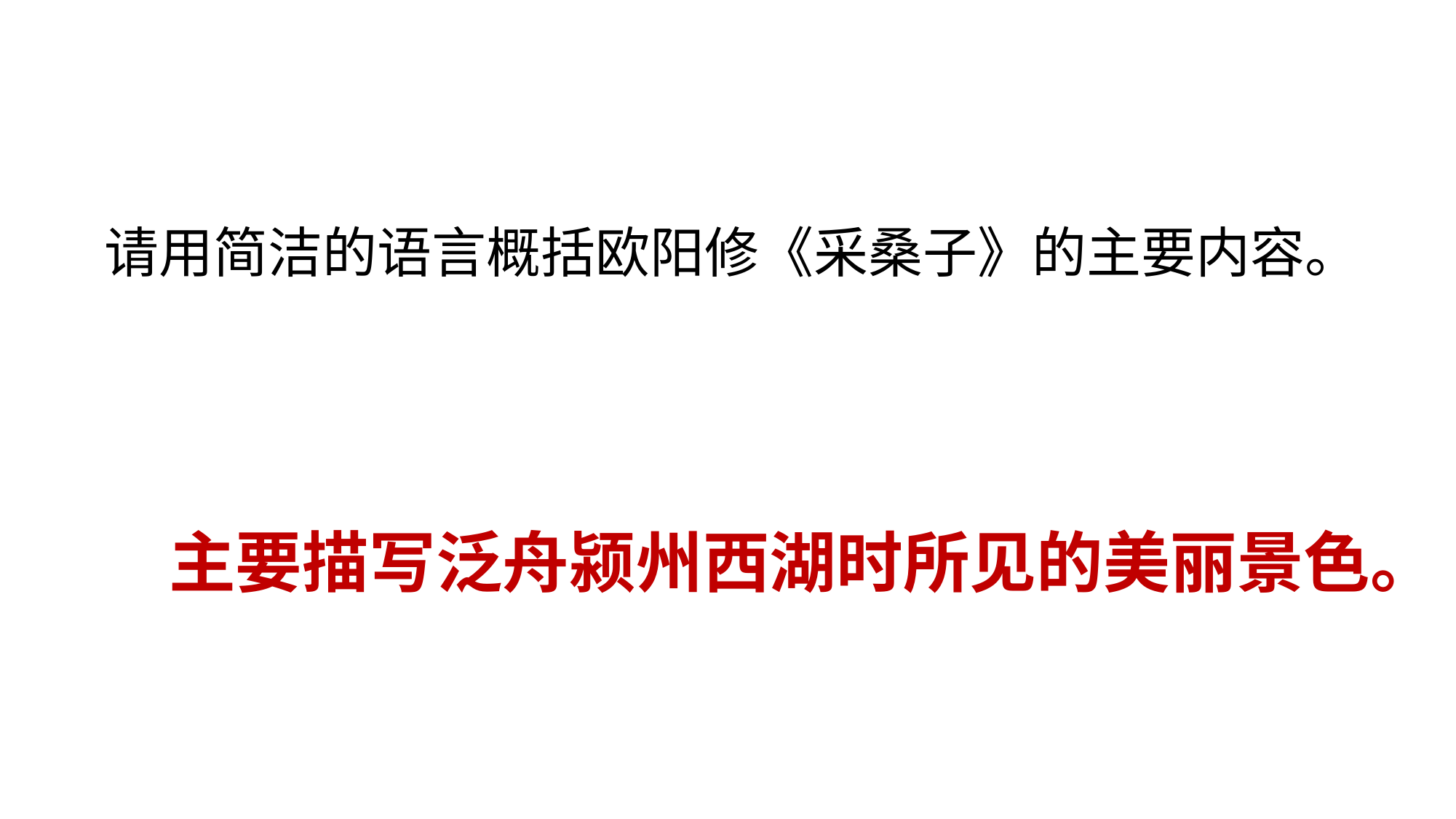

请用简洁的语言概括欧阳修《采桑子》的主要内容。
主要描写泛舟颍州西湖时所见的美丽景色。